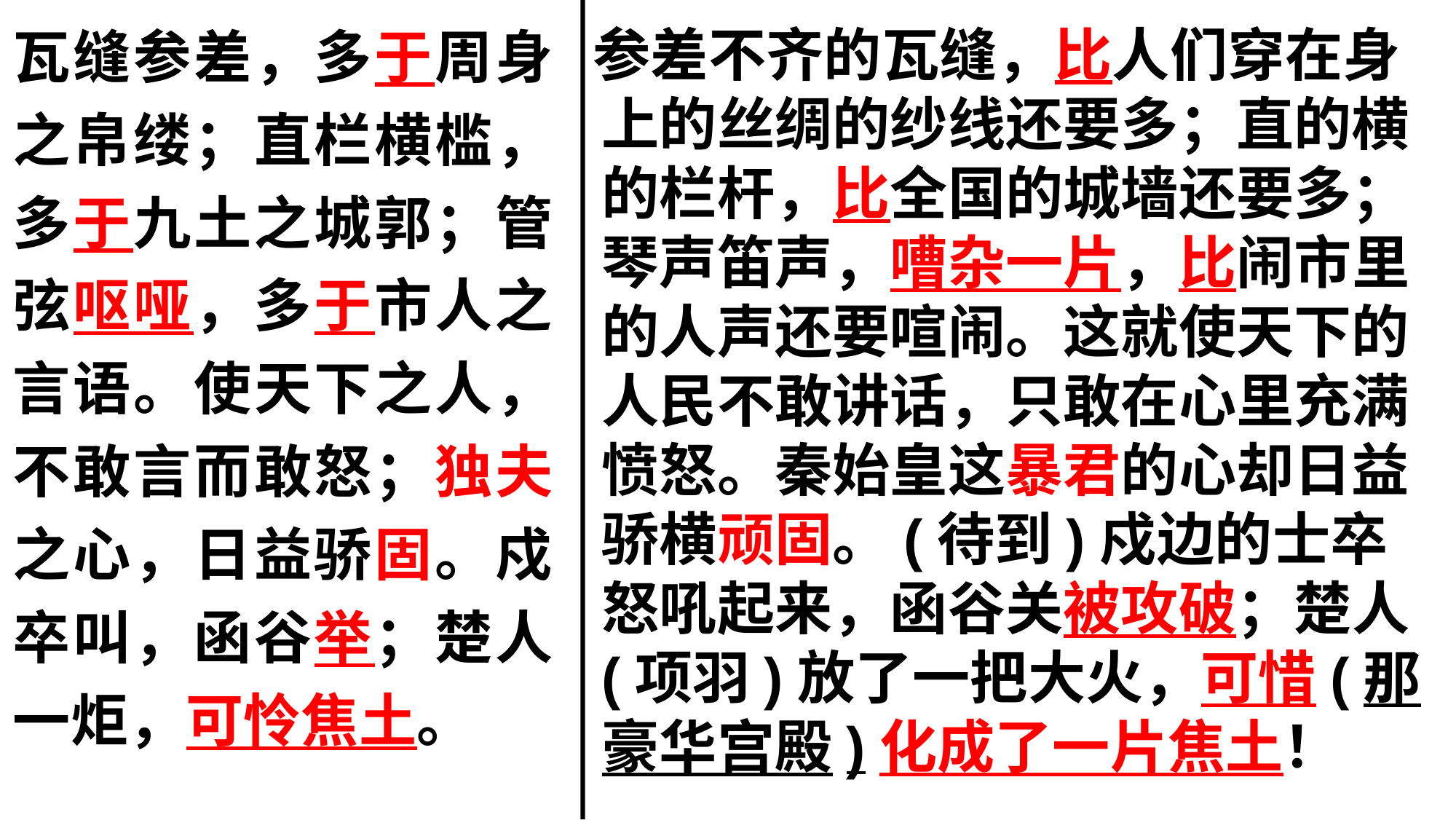

瓦缝参差，多于周身之帛缕；直栏横槛，多于九土之城郭；管弦呕哑，多于市人之言语。使天下之人，不敢言而敢怒；独夫之心，日益骄固。戍卒叫，函谷举；楚人一炬，可怜焦土。

  参差不齐的瓦缝，比人们穿在身上的丝绸的纱线还要多；直的横的栏杆，比全国的城墙还要多；琴声笛声，嘈杂一片，比闹市里的人声还要喧闹。这就使天下的人民不敢讲话，只敢在心里充满愤怒。秦始皇这暴君的心却日益骄横顽固。(待到)戍边的士卒怒吼起来，函谷关被攻破；楚人(项羽)放了一把大火，可惜(那豪华宫殿)化成了一片焦土！